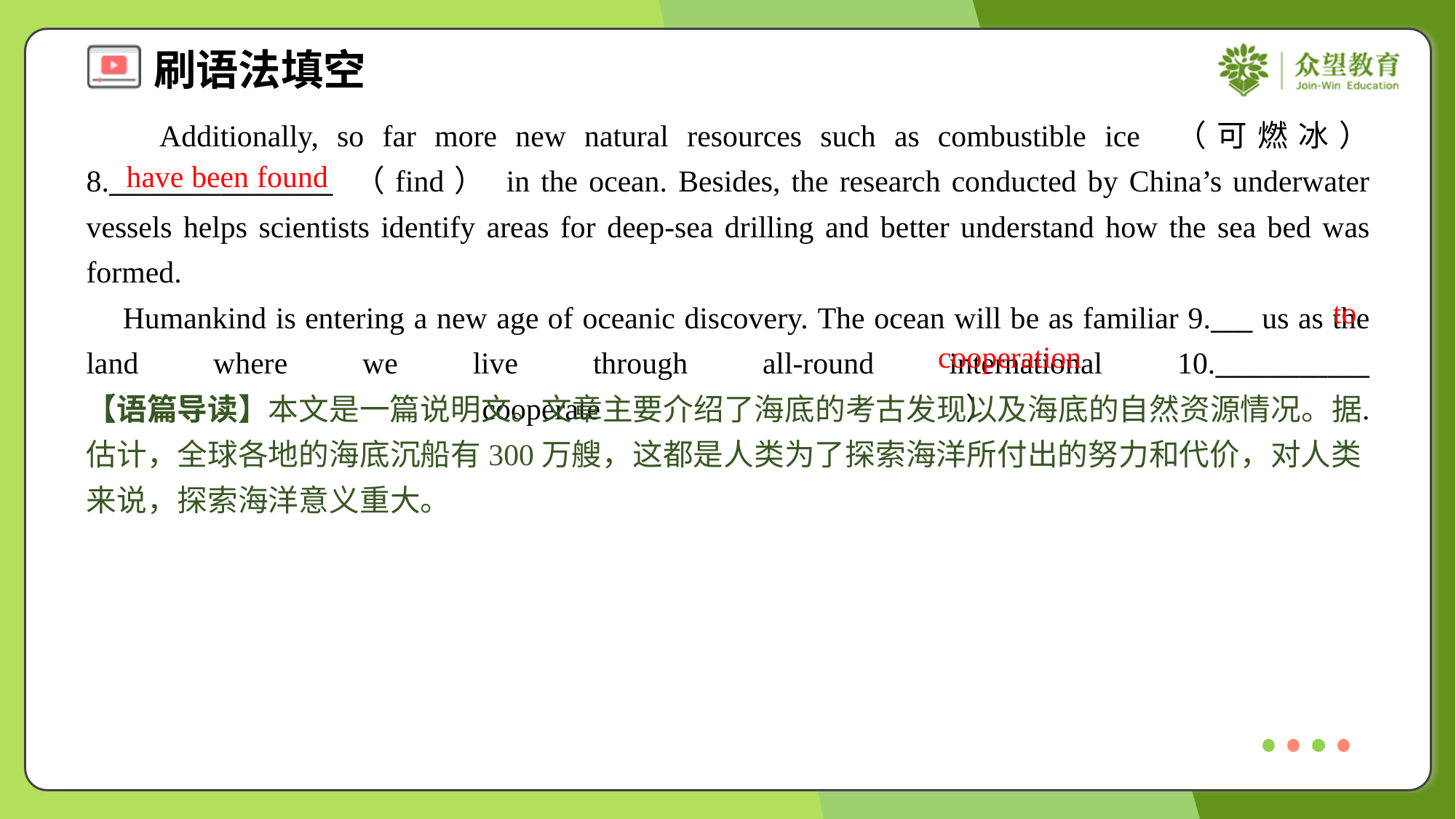

Additionally, so far more new natural resources such as combustible ice （可燃冰） 8.________________ （find） in the ocean. Besides, the research conducted by China’s underwater vessels helps scientists identify areas for deep-sea drilling and better understand how the sea bed was formed.
    Humankind is entering a new age of oceanic discovery. The ocean will be as familiar 9.___ us as the land where we live through all-round international 10.___________ （cooperate）.#1.5
have been found
to
cooperation
【语篇导读】本文是一篇说明文。文章主要介绍了海底的考古发现以及海底的自然资源情况。据估计，全球各地的海底沉船有300万艘，这都是人类为了探索海洋所付出的努力和代价，对人类来说，探索海洋意义重大。